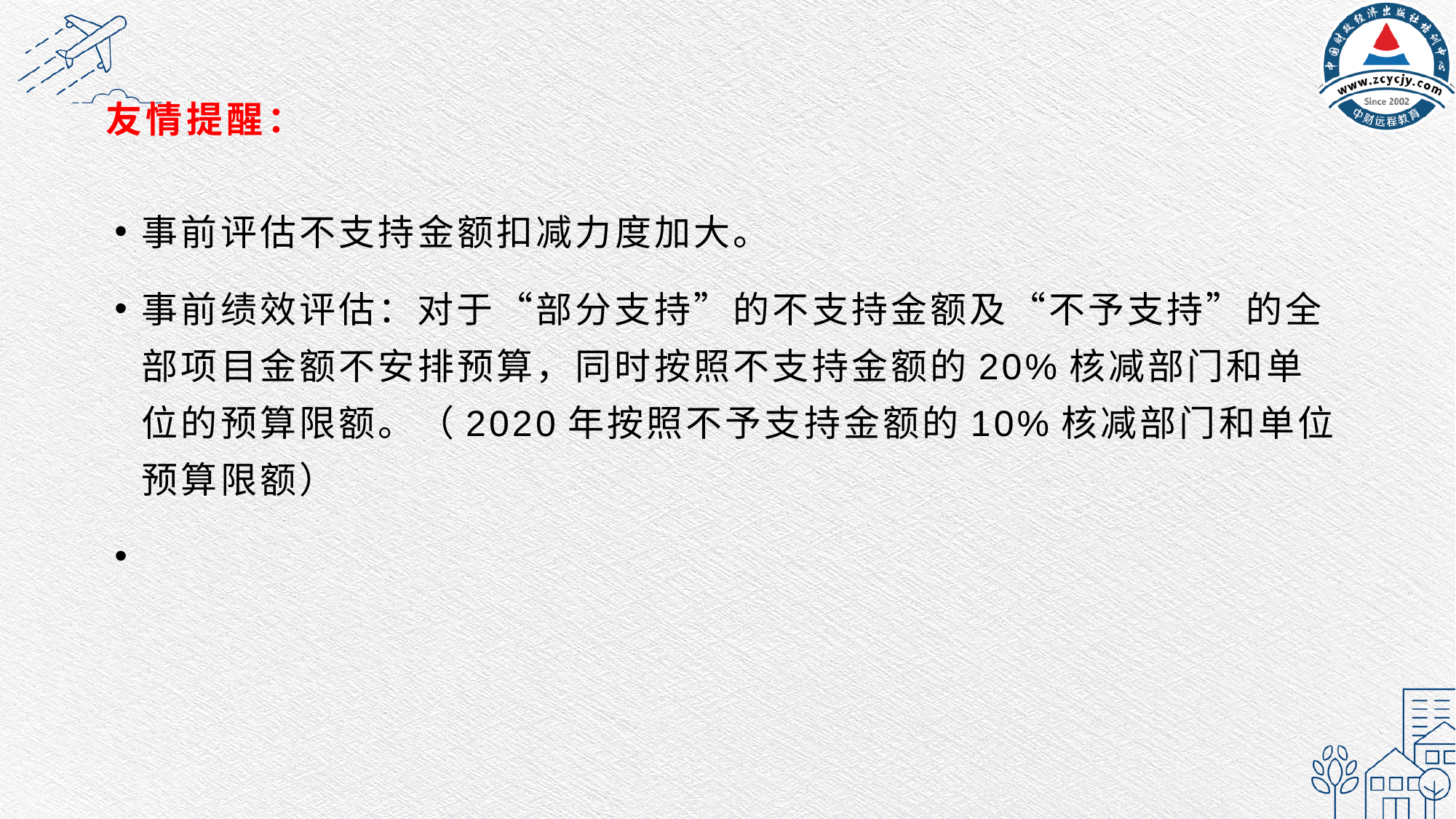

# 友情提醒：
事前评估不支持金额扣减力度加大。
事前绩效评估：对于“部分支持”的不支持金额及“不予支持”的全部项目金额不安排预算，同时按照不支持金额的20%核减部门和单位的预算限额。（2020年按照不予支持金额的10%核减部门和单位预算限额）